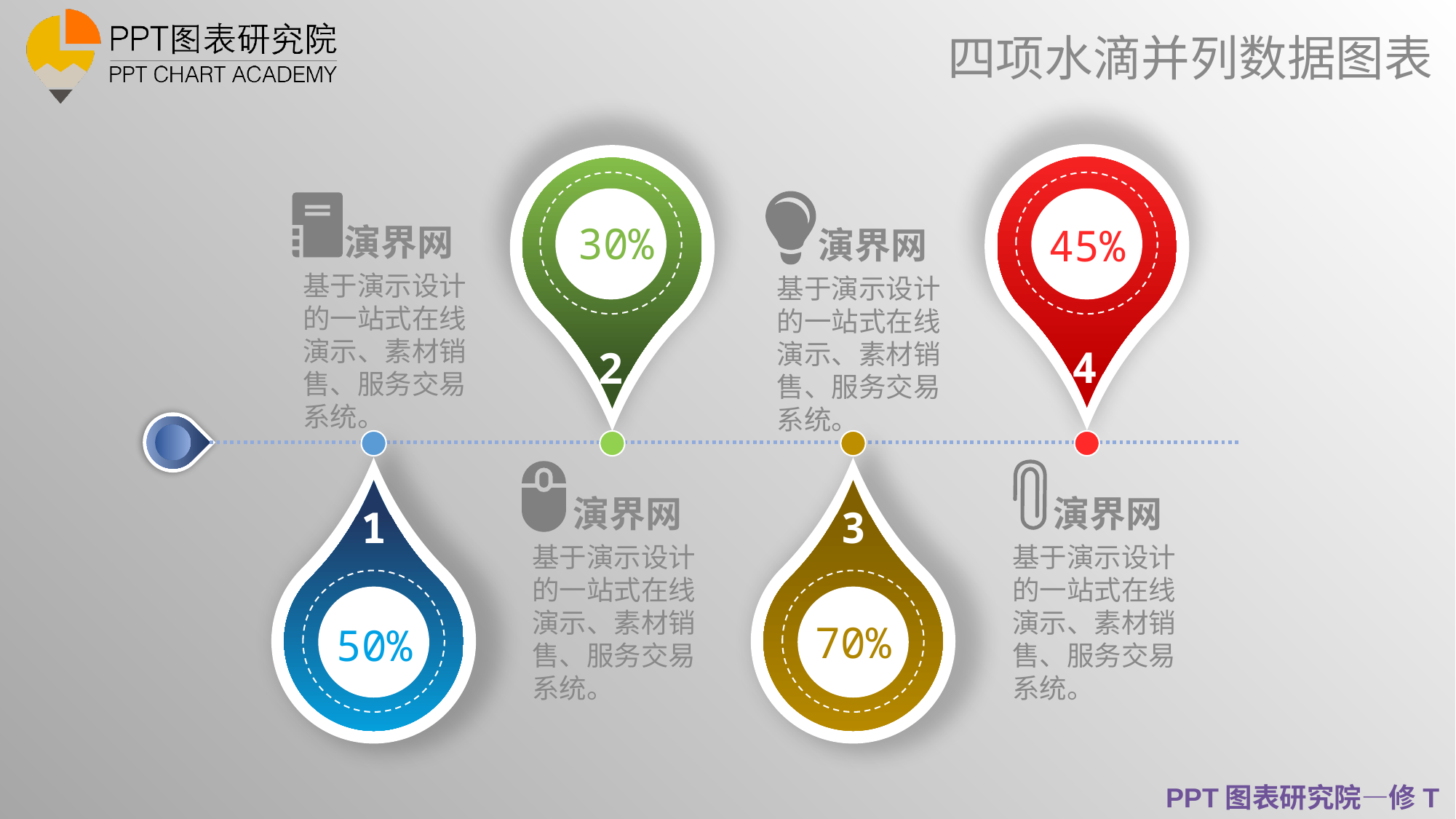

四项水滴并列数据图表

演界网
基于演示设计的一站式在线演示、素材销售、服务交易系统。

演界网
基于演示设计的一站式在线演示、素材销售、服务交易系统。
30%
45%
4
2

演界网
基于演示设计的一站式在线演示、素材销售、服务交易系统。

演界网
基于演示设计的一站式在线演示、素材销售、服务交易系统。
1
3

70%
50%